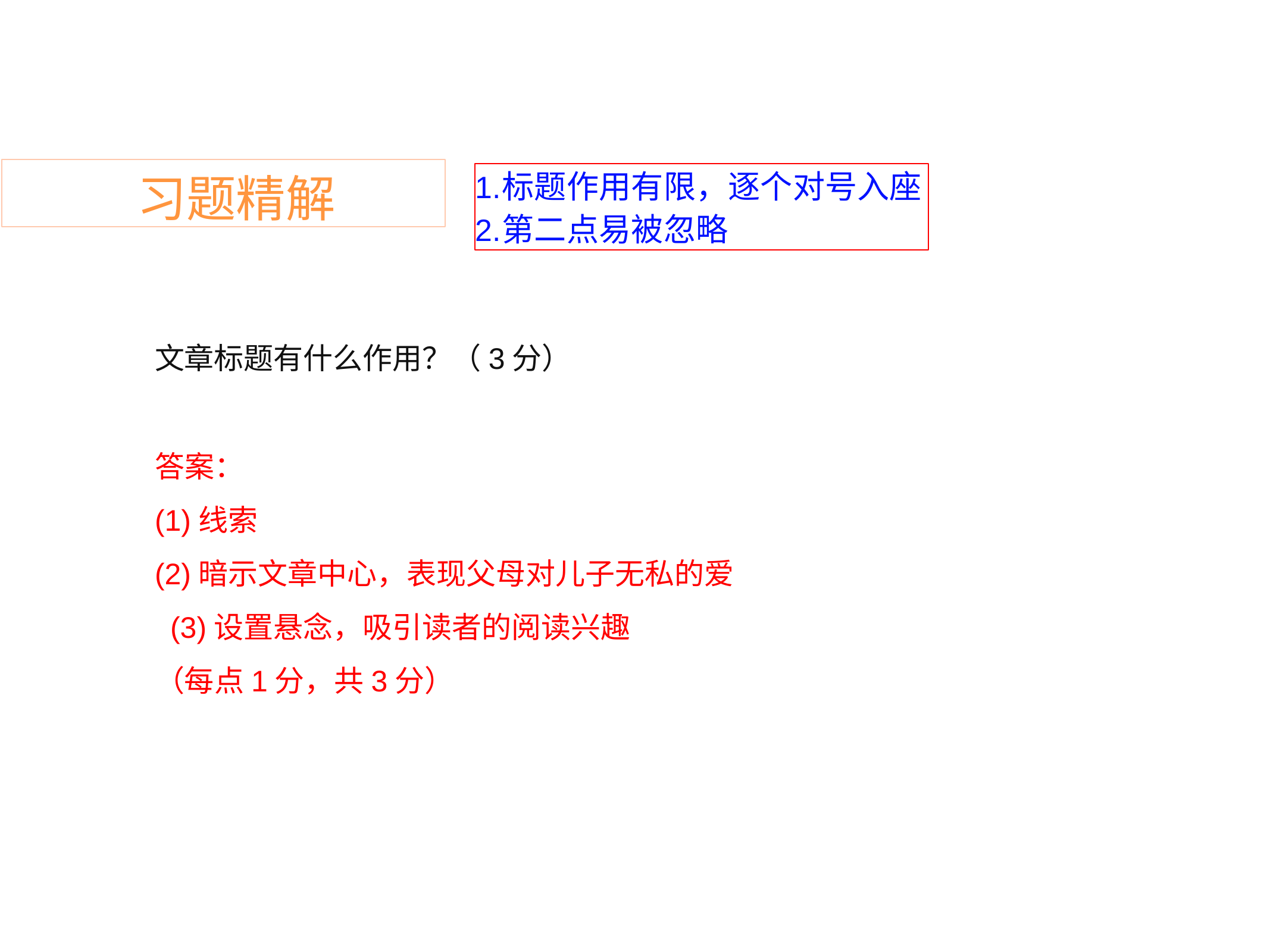

习题精解
# 标题作用有限，逐个对号入座
第二点易被忽略

文章标题有什么作用？（3分）

答案：  (1)线索
(2)暗示文章中心，表现父母对儿子无私的爱  (3)设置悬念，吸引读者的阅读兴趣
（每点1分，共3分）